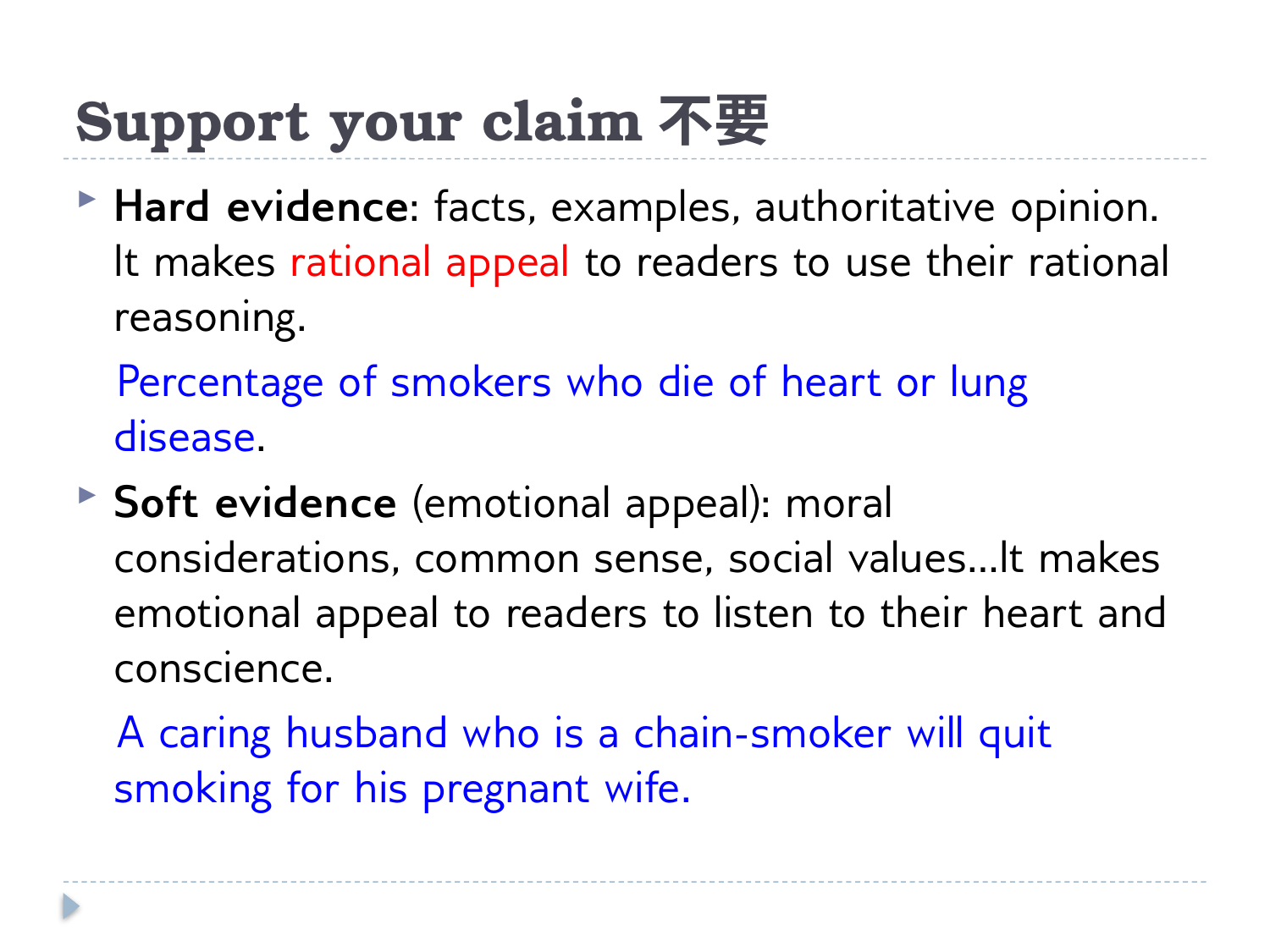

# Support your claim不要
Hard evidence: facts, examples, authoritative opinion. It makes rational appeal to readers to use their rational reasoning.
   Percentage of smokers who die of heart or lung disease.
Soft evidence (emotional appeal): moral considerations, common sense, social values…It makes emotional appeal to readers to listen to their heart and conscience.
   A caring husband who is a chain-smoker will quit smoking for his pregnant wife.